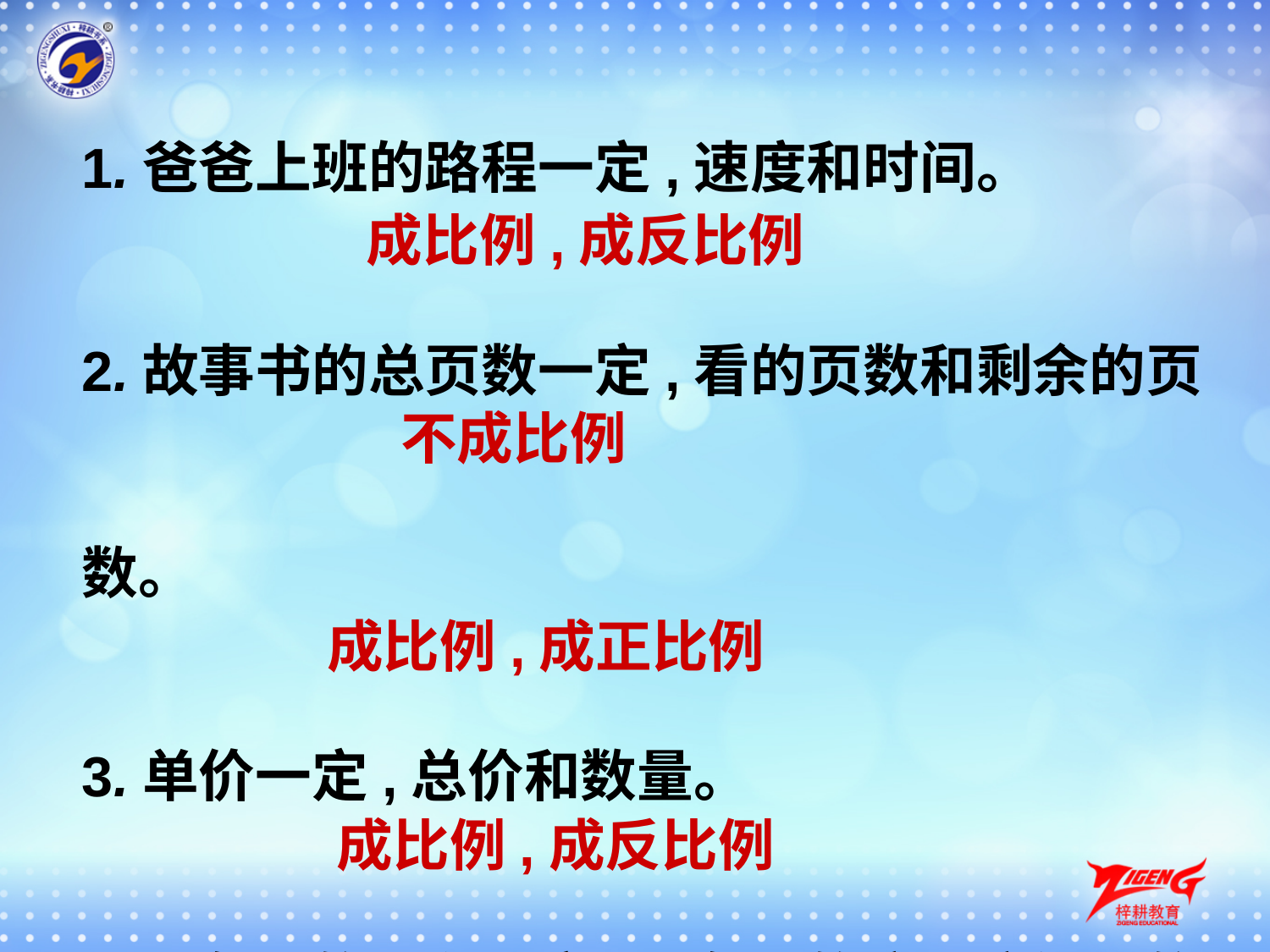

1.爸爸上班的路程一定,速度和时间。
2.故事书的总页数一定,看的页数和剩余的页数。
3.单价一定,总价和数量。
4.三角形的面积一定,三角形的底与底边上的高。
成比例,成反比例
不成比例
成比例,成正比例
成比例,成反比例